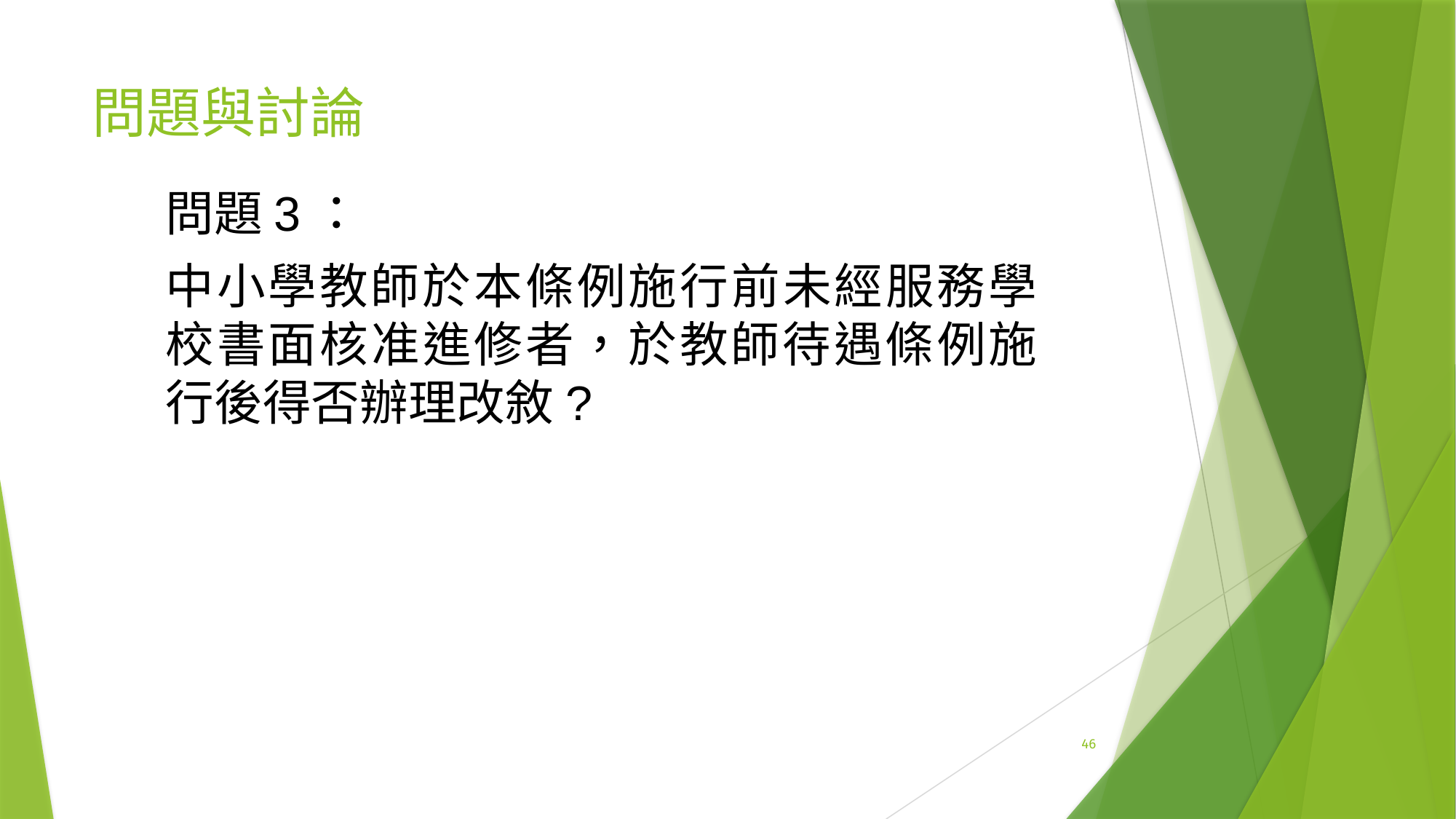

# 問題與討論
問題3：
中小學教師於本條例施行前未經服務學校書面核准進修者，於教師待遇條例施行後得否辦理改敘?
46